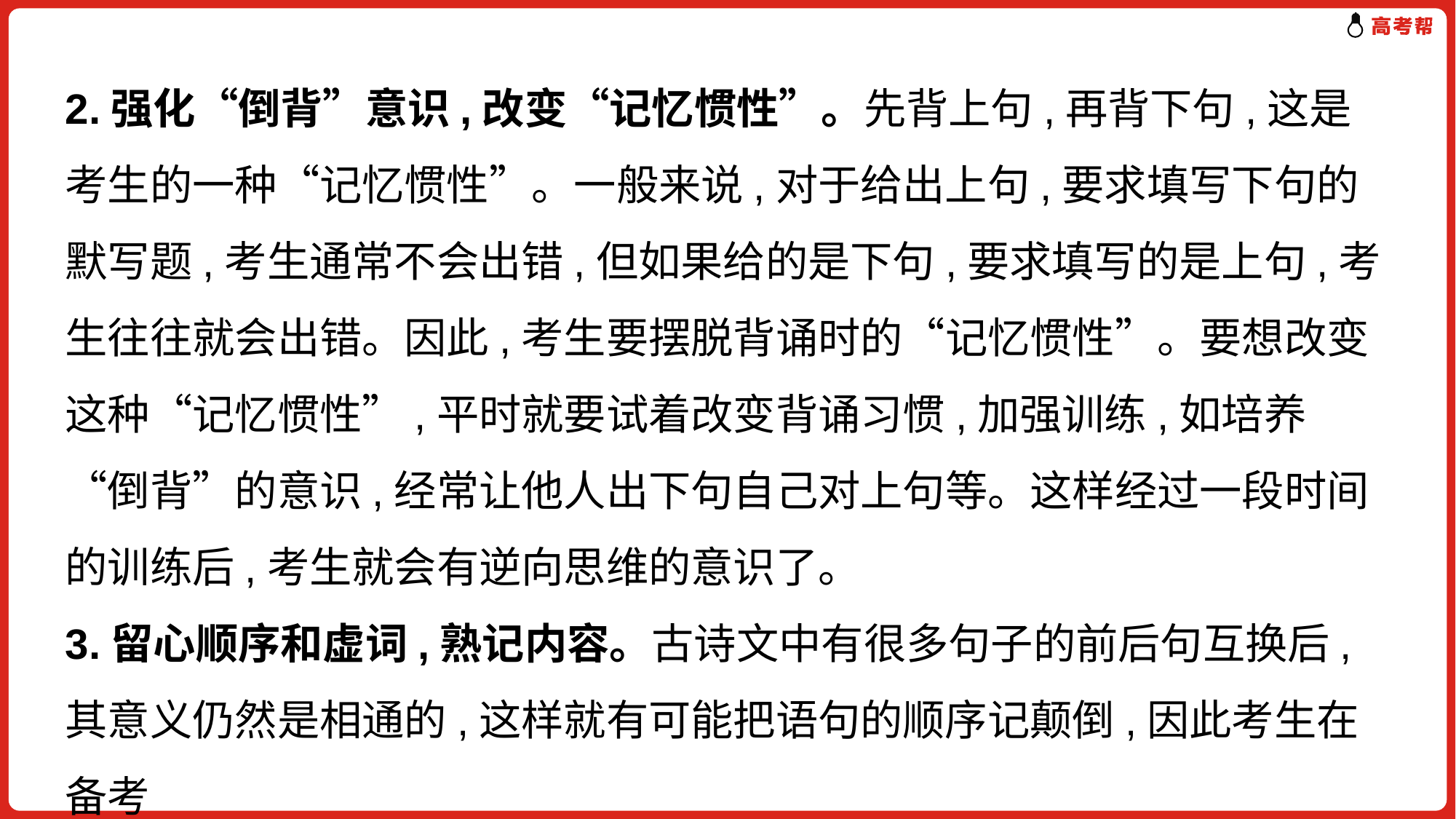

2.强化“倒背”意识,改变“记忆惯性”。先背上句,再背下句,这是考生的一种“记忆惯性”。一般来说,对于给出上句,要求填写下句的默写题,考生通常不会出错,但如果给的是下句,要求填写的是上句,考生往往就会出错。因此,考生要摆脱背诵时的“记忆惯性”。要想改变这种“记忆惯性”,平时就要试着改变背诵习惯,加强训练,如培养“倒背”的意识,经常让他人出下句自己对上句等。这样经过一段时间的训练后,考生就会有逆向思维的意识了。
3.留心顺序和虚词,熟记内容。古诗文中有很多句子的前后句互换后,其意义仍然是相通的,这样就有可能把语句的顺序记颠倒,因此考生在备考